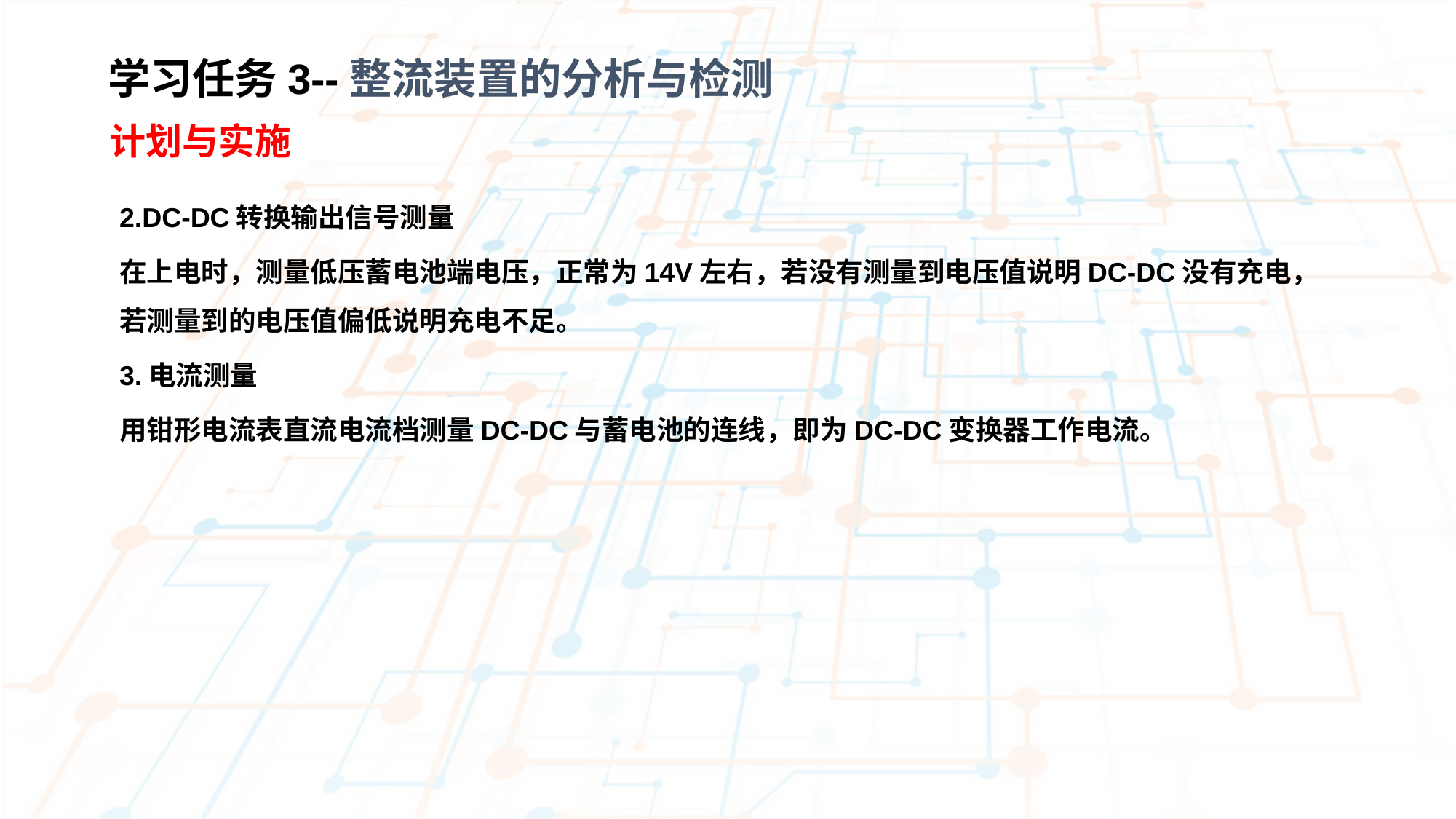

学习任务3--整流装置的分析与检测
 计划与实施

2.DC-DC转换输出信号测量
在上电时，测量低压蓄电池端电压，正常为14V左右，若没有测量到电压值说明DC-DC没有充电，若测量到的电压值偏低说明充电不足。
3.电流测量
用钳形电流表直流电流档测量DC-DC与蓄电池的连线，即为DC-DC变换器工作电流。